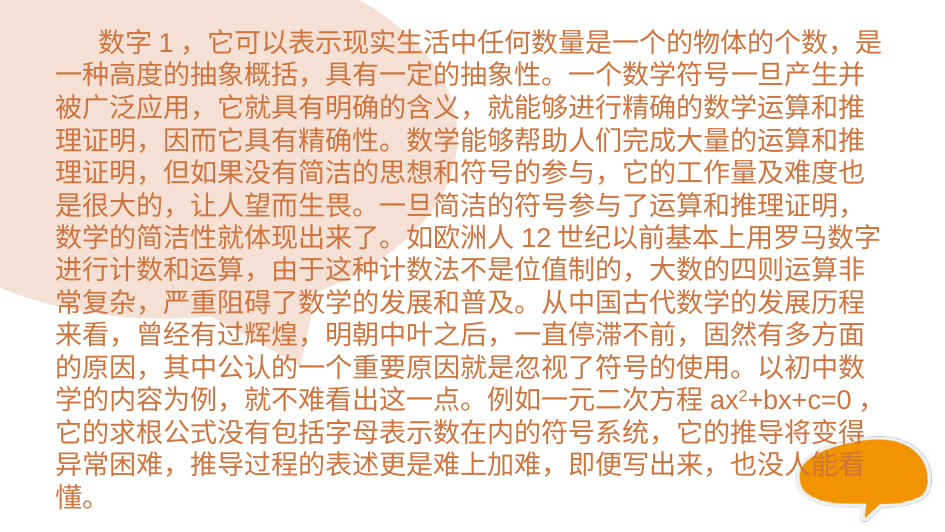

数字1，它可以表示现实生活中任何数量是一个的物体的个数，是一种高度的抽象概括，具有一定的抽象性。一个数学符号一旦产生并被广泛应用，它就具有明确的含义，就能够进行精确的数学运算和推理证明，因而它具有精确性。数学能够帮助人们完成大量的运算和推理证明，但如果没有简洁的思想和符号的参与，它的工作量及难度也是很大的，让人望而生畏。一旦简洁的符号参与了运算和推理证明，数学的简洁性就体现出来了。如欧洲人12世纪以前基本上用罗马数字进行计数和运算，由于这种计数法不是位值制的，大数的四则运算非常复杂，严重阻碍了数学的发展和普及。从中国古代数学的发展历程来看，曾经有过辉煌，明朝中叶之后，一直停滞不前，固然有多方面的原因，其中公认的一个重要原因就是忽视了符号的使用。以初中数学的内容为例，就不难看出这一点。例如一元二次方程ax2+bx+c=0，它的求根公式没有包括字母表示数在内的符号系统，它的推导将变得异常困难，推导过程的表述更是难上加难，即便写出来，也没人能看懂。
#